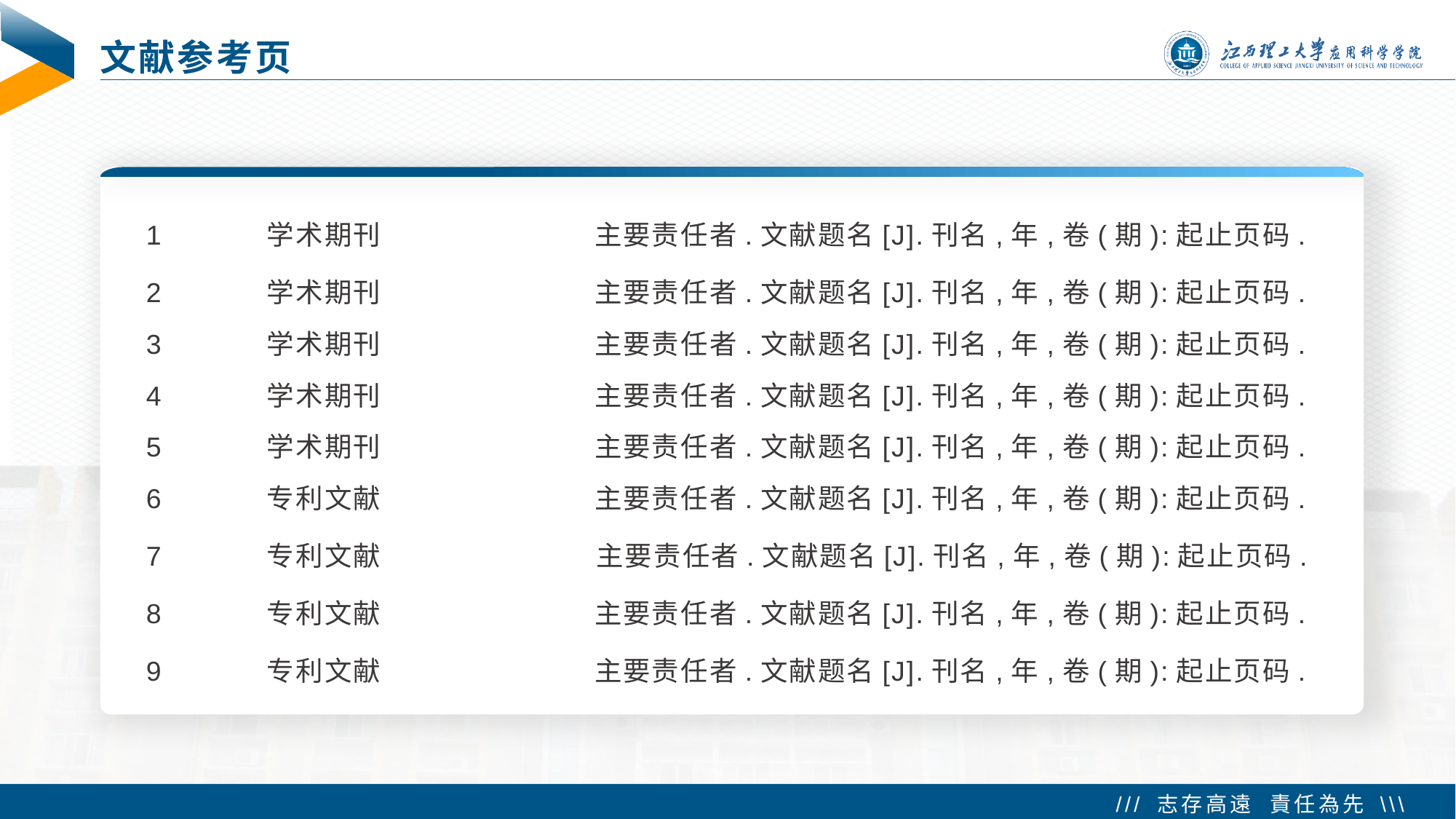

# 文献参考页

1         学术期刊                       主要责任者.文献题名[J].刊名,年,卷(期):起止页码.
2         学术期刊                       主要责任者.文献题名[J].刊名,年,卷(期):起止页码.
3         学术期刊                       主要责任者.文献题名[J].刊名,年,卷(期):起止页码.
4         学术期刊                       主要责任者.文献题名[J].刊名,年,卷(期):起止页码.
5         学术期刊                       主要责任者.文献题名[J].刊名,年,卷(期):起止页码.
6         专利文献                       主要责任者.文献题名[J].刊名,年,卷(期):起止页码.
7         专利文献                       主要责任者.文献题名[J].刊名,年,卷(期):起止页码.
8         专利文献                       主要责任者.文献题名[J].刊名,年,卷(期):起止页码.
9         专利文献                       主要责任者.文献题名[J].刊名,年,卷(期):起止页码.
  Tip：要按顺序对齐排列，行与行之间的间距要相等